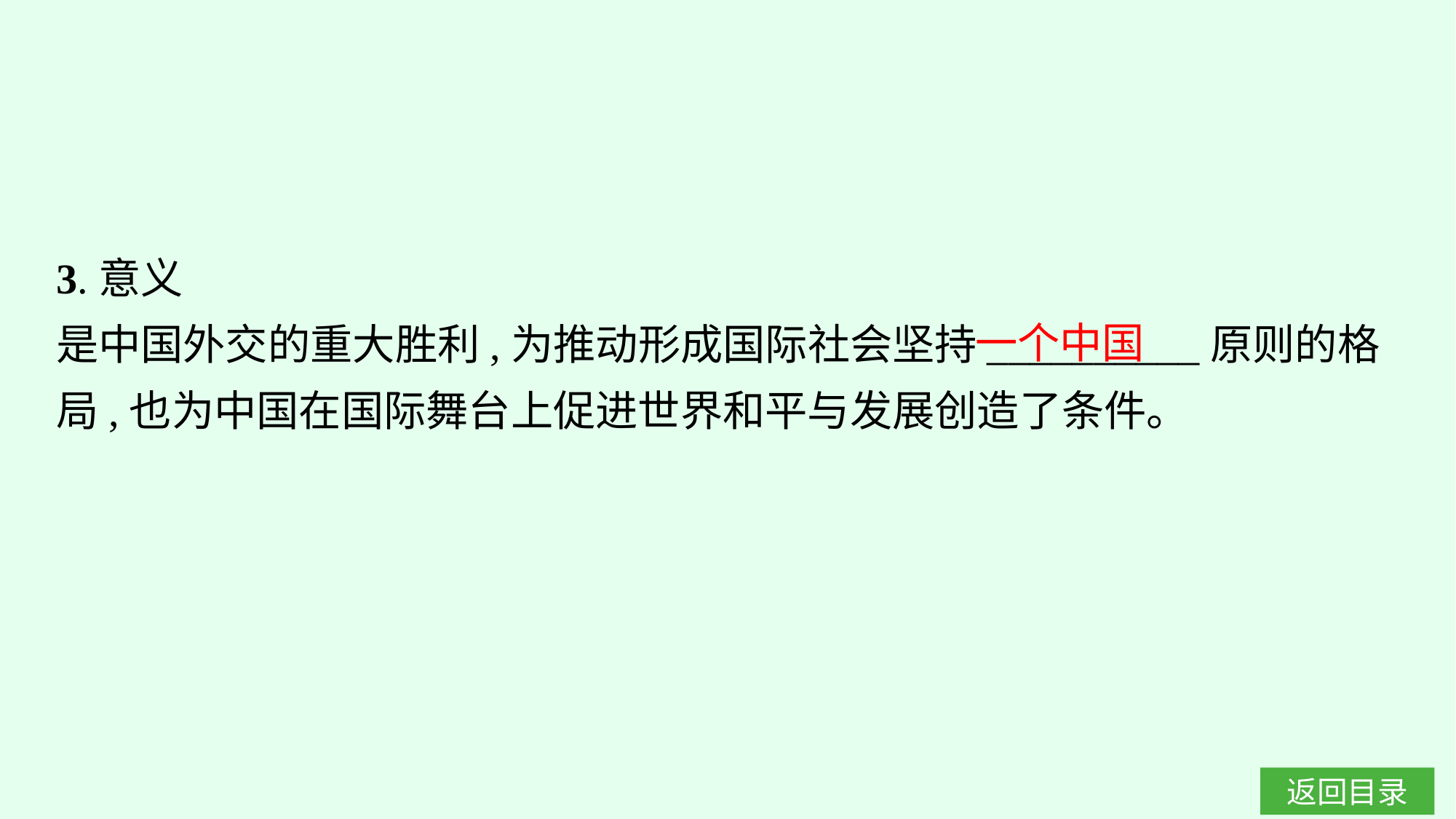

3.意义
是中国外交的重大胜利,为推动形成国际社会坚持__________原则的格局,也为中国在国际舞台上促进世界和平与发展创造了条件。
一个中国